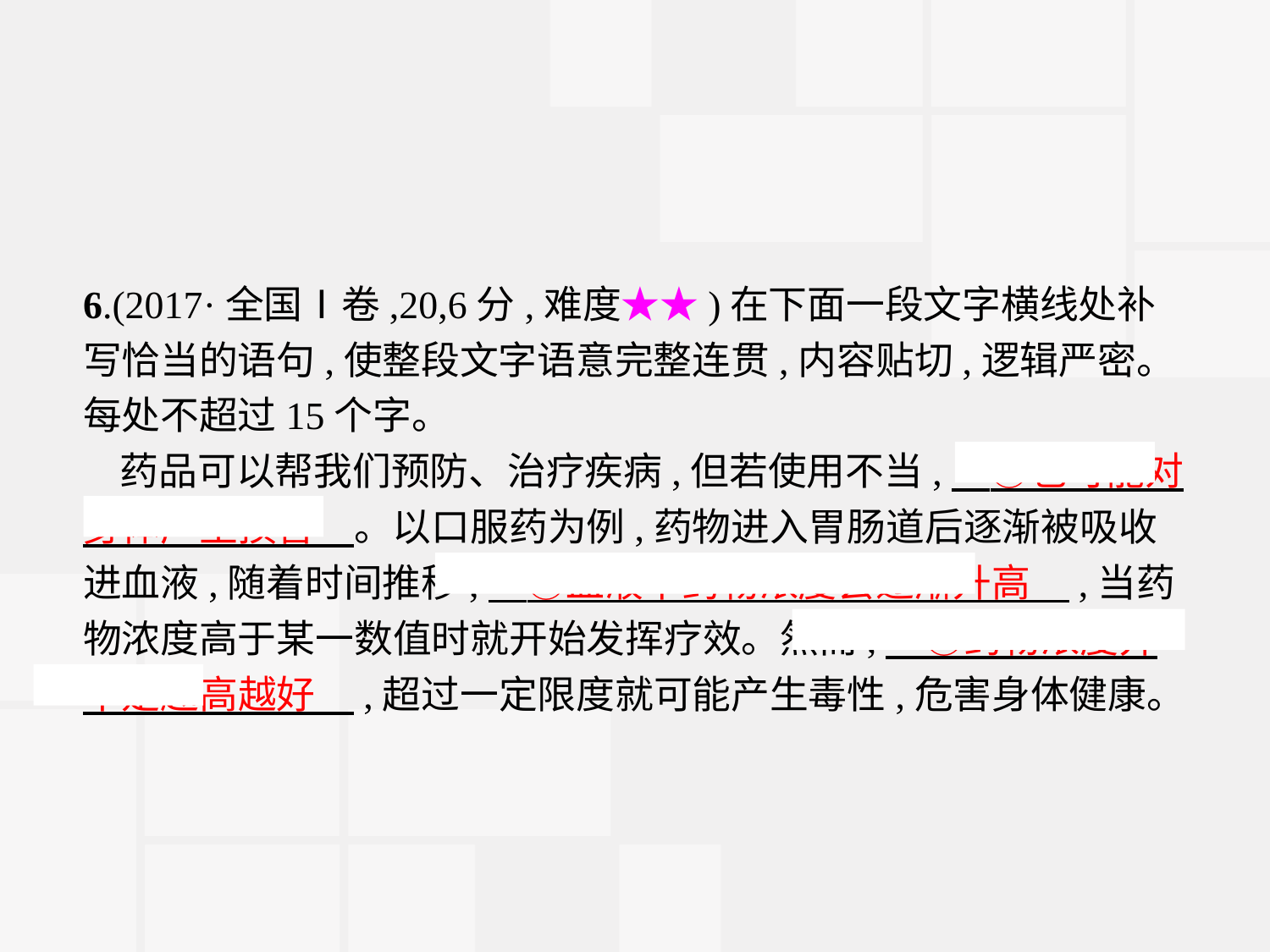

6.(2017·全国Ⅰ卷,20,6分,难度★★)在下面一段文字横线处补写恰当的语句,使整段文字语意完整连贯,内容贴切,逻辑严密。每处不超过15个字。
药品可以帮我们预防、治疗疾病,但若使用不当,　①也可能对身体产生损害　。以口服药为例,药物进入胃肠道后逐渐被吸收进血液,随着时间推移,　②血液中药物浓度会逐渐升高　,当药物浓度高于某一数值时就开始发挥疗效。然而,　③药物浓度并不是越高越好　,超过一定限度就可能产生毒性,危害身体健康。